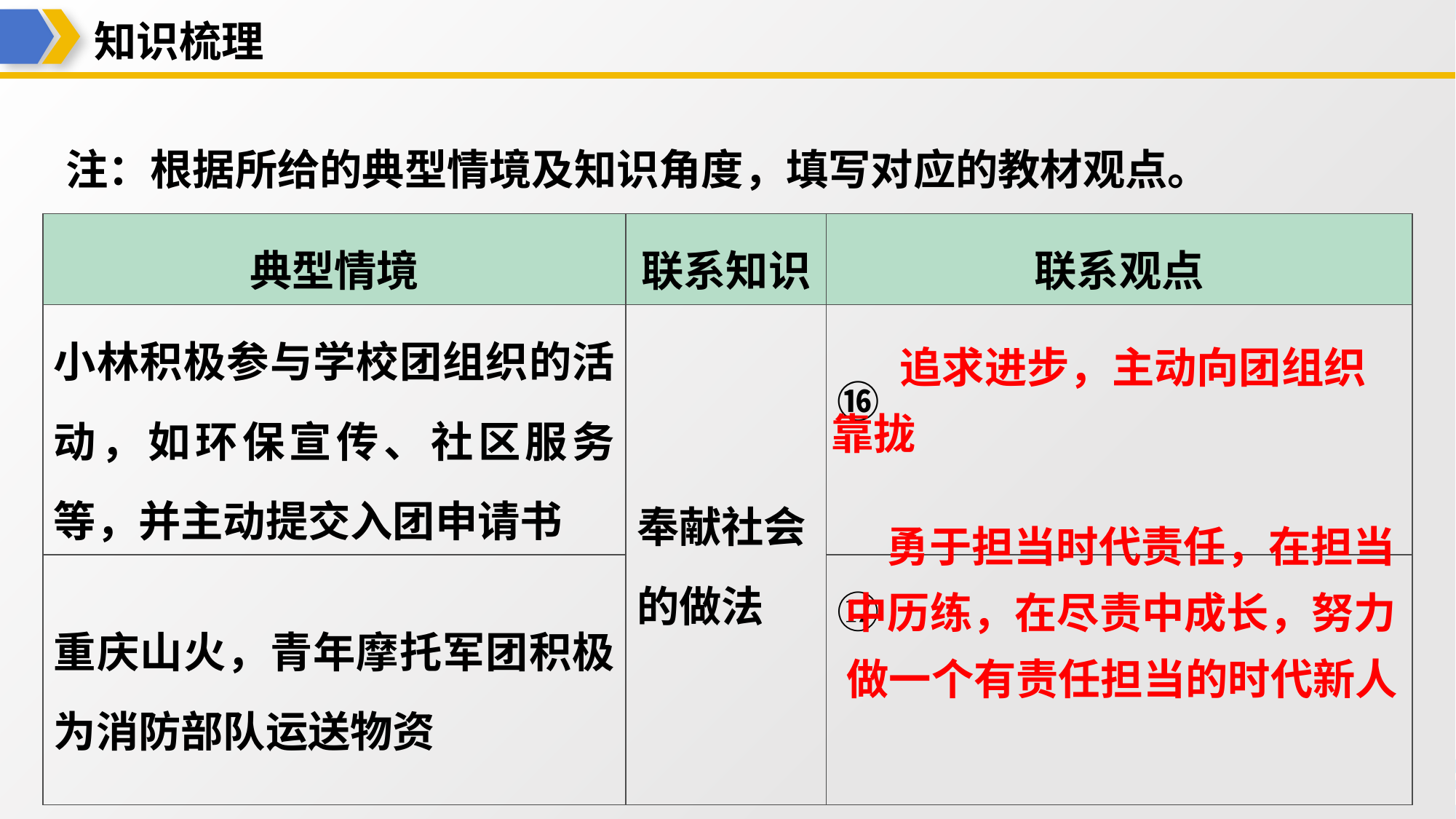

知识梳理
注：根据所给的典型情境及知识角度，填写对应的教材观点。
| 典型情境 | 联系知识 | 联系观点 |
| --- | --- | --- |
| 小林积极参与学校团组织的活动，如环保宣传、社区服务等，并主动提交入团申请书 | 奉献社会 的做法 | ⑯ 追求进步，主动向团组织 靠拢 |
| 重庆山火，青年摩托军团积极为消防部队运送物资 |  | ⑰ 勇于担当时代责任，在担 当中历练，在尽责中成长， 努力做一个有责任担当的时 |
追求进步，主动向团组织
靠拢
勇于担当时代责任，在担当
中历练，在尽责中成长，努力
做一个有责任担当的时代新人